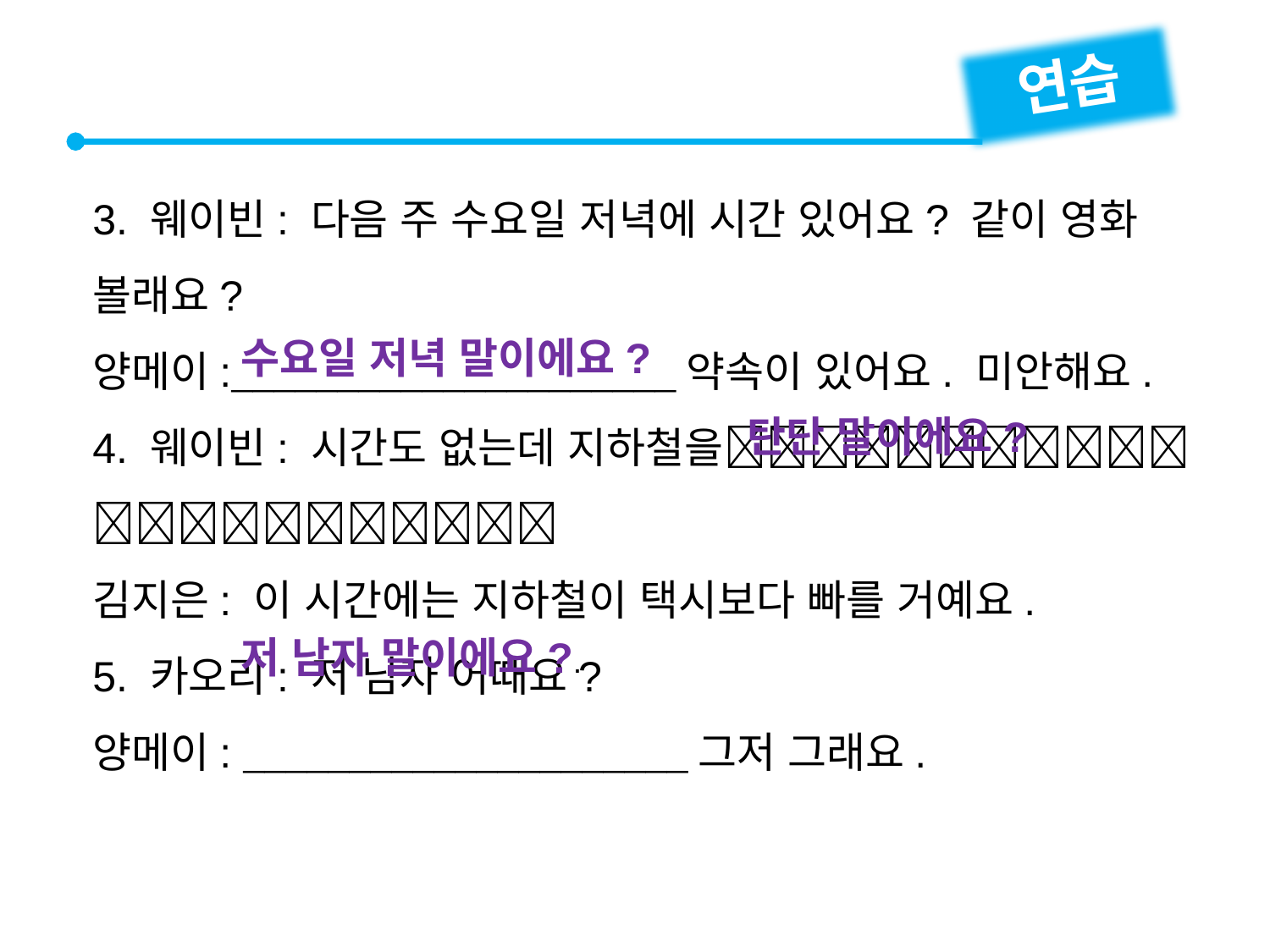

연습
3. 웨이빈: 다음 주 수요일 저녁에 시간 있어요? 같이 영화 볼래요?
양메이:_____________________약속이 있어요. 미안해요.
4. 웨이빈: 시간도 없는데 지하철을______________________
김지은: 이 시간에는 지하철이 택시보다 빠를 거예요.
5. 카오리: 저 남자 어때요?
양메이: _____________________그저 그래요.
수요일 저녁 말이에요?
탄단 말이에요?
저 남자 말이에요?.